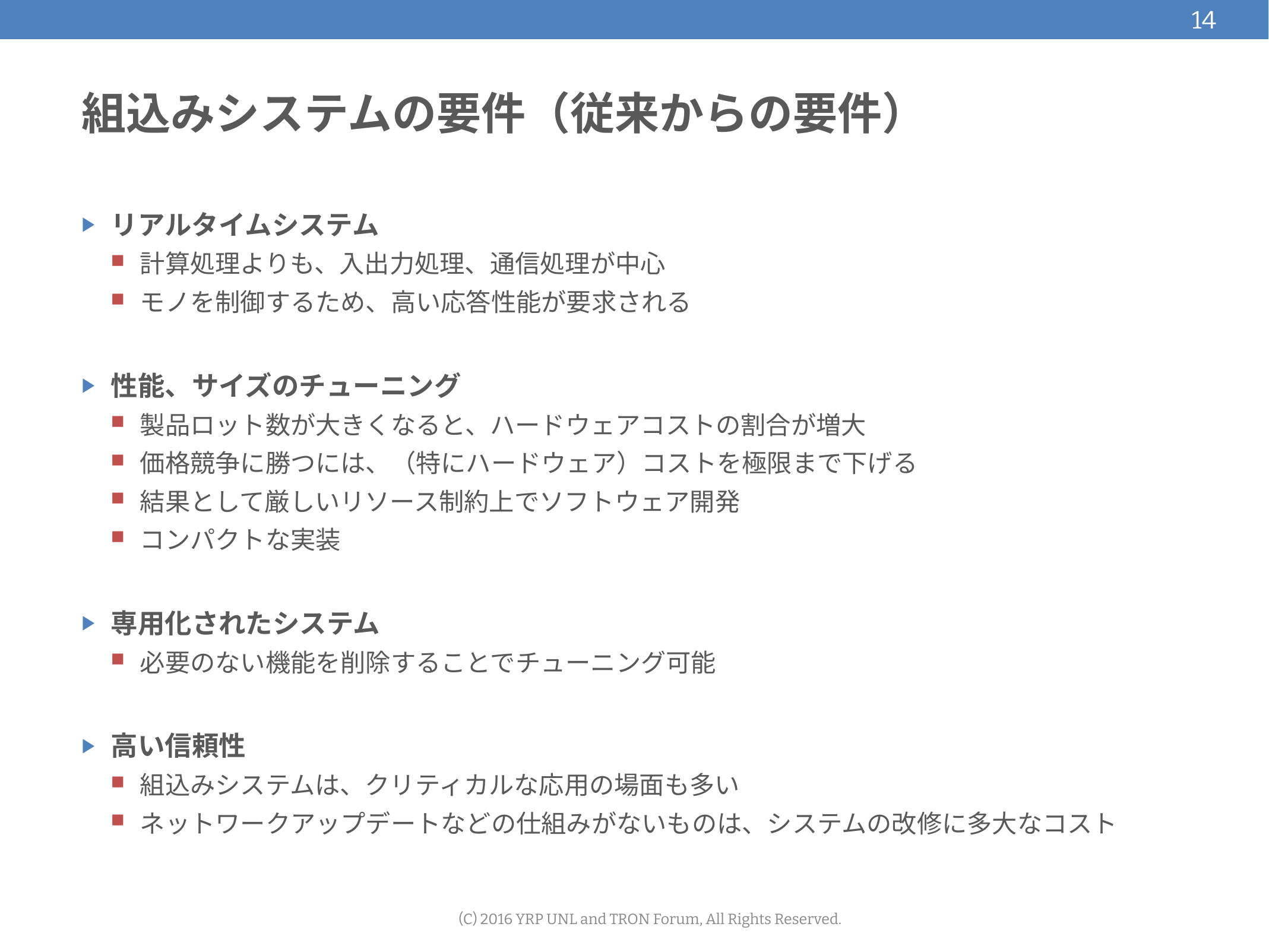

14
# 組込みシステムの要件（従来からの要件）
リアルタイムシステム
計算処理よりも、入出力処理、通信処理が中心
モノを制御するため、高い応答性能が要求される

性能、サイズのチューニング
製品ロット数が大きくなると、ハードウェアコストの割合が増大
価格競争に勝つには、（特にハードウェア）コストを極限まで下げる
結果として厳しいリソース制約上でソフトウェア開発
コンパクトな実装

専用化されたシステム
必要のない機能を削除することでチューニング可能

高い信頼性
組込みシステムは、クリティカルな応用の場面も多い
ネットワークアップデートなどの仕組みがないものは、システムの改修に多大なコスト
(C) 2016 YRP UNL and TRON Forum, All Rights Reserved.